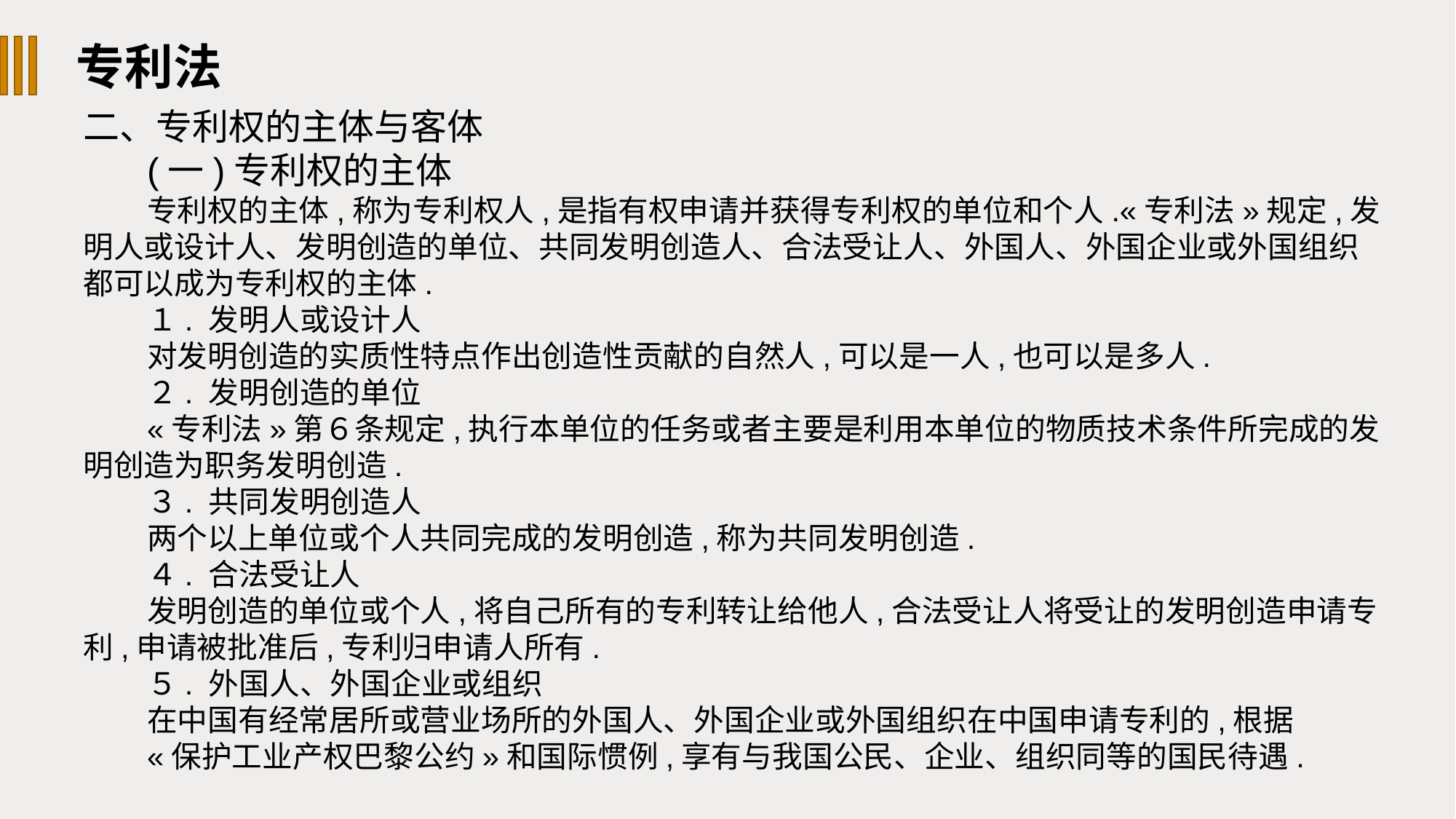

专利法

二、专利权的主体与客体
(一)专利权的主体
专利权的主体,称为专利权人,是指有权申请并获得专利权的单位和个人.«专利法»规定,发明人或设计人、发明创造的单位、共同发明创造人、合法受让人、外国人、外国企业或外国组织都可以成为专利权的主体.
１. 发明人或设计人
对发明创造的实质性特点作出创造性贡献的自然人,可以是一人,也可以是多人.
２. 发明创造的单位
«专利法»第６条规定,执行本单位的任务或者主要是利用本单位的物质技术条件所完成的发明创造为职务发明创造.
３. 共同发明创造人
两个以上单位或个人共同完成的发明创造,称为共同发明创造.
４. 合法受让人
发明创造的单位或个人,将自己所有的专利转让给他人,合法受让人将受让的发明创造申请专利,申请被批准后,专利归申请人所有.
５. 外国人、外国企业或组织
在中国有经常居所或营业场所的外国人、外国企业或外国组织在中国申请专利的,根据
«保护工业产权巴黎公约»和国际惯例,享有与我国公民、企业、组织同等的国民待遇.